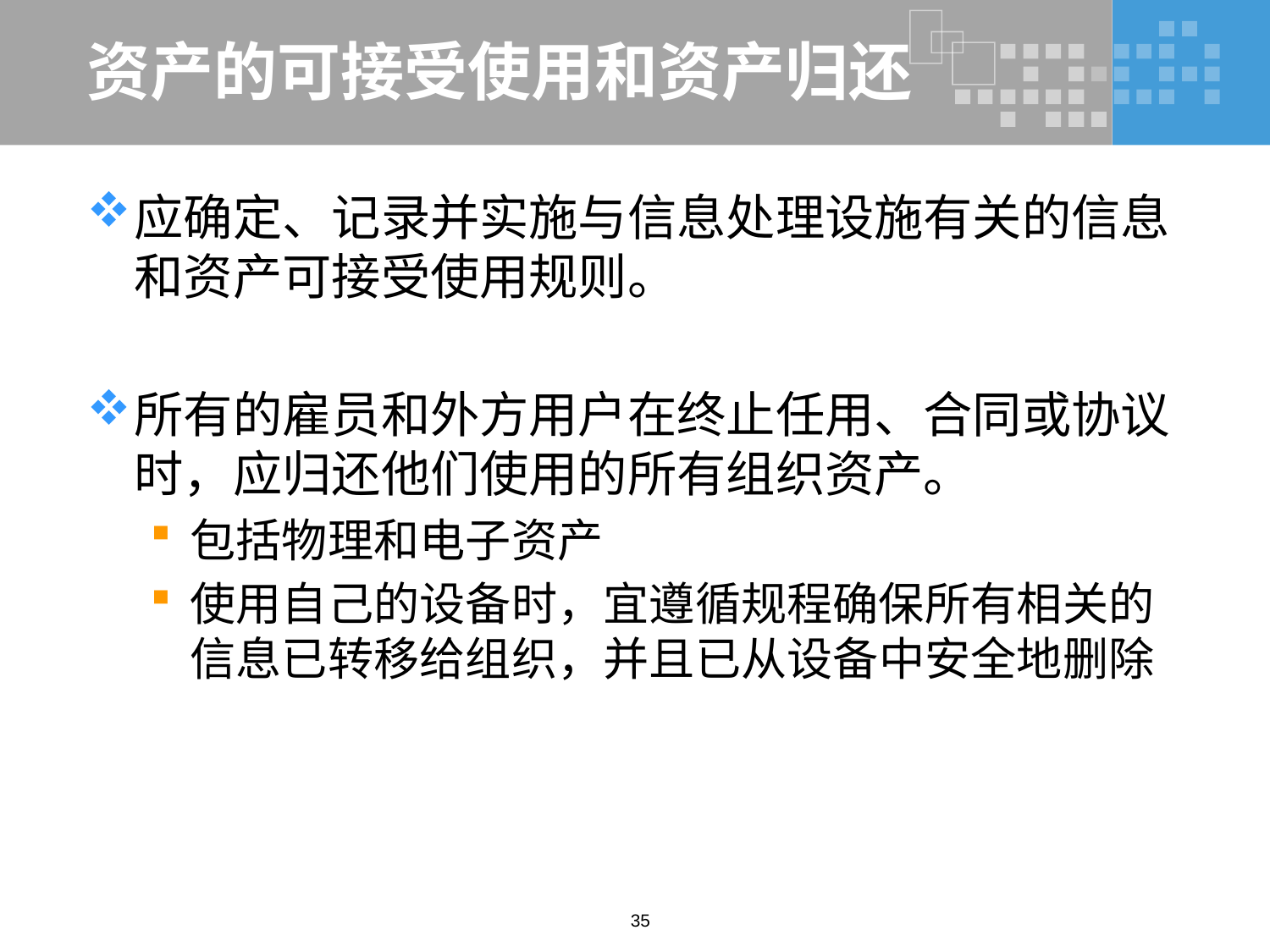

# 资产的可接受使用和资产归还
应确定、记录并实施与信息处理设施有关的信息和资产可接受使用规则。

所有的雇员和外方用户在终止任用、合同或协议时，应归还他们使用的所有组织资产。
包括物理和电子资产
使用自己的设备时，宜遵循规程确保所有相关的信息已转移给组织，并且已从设备中安全地删除

35